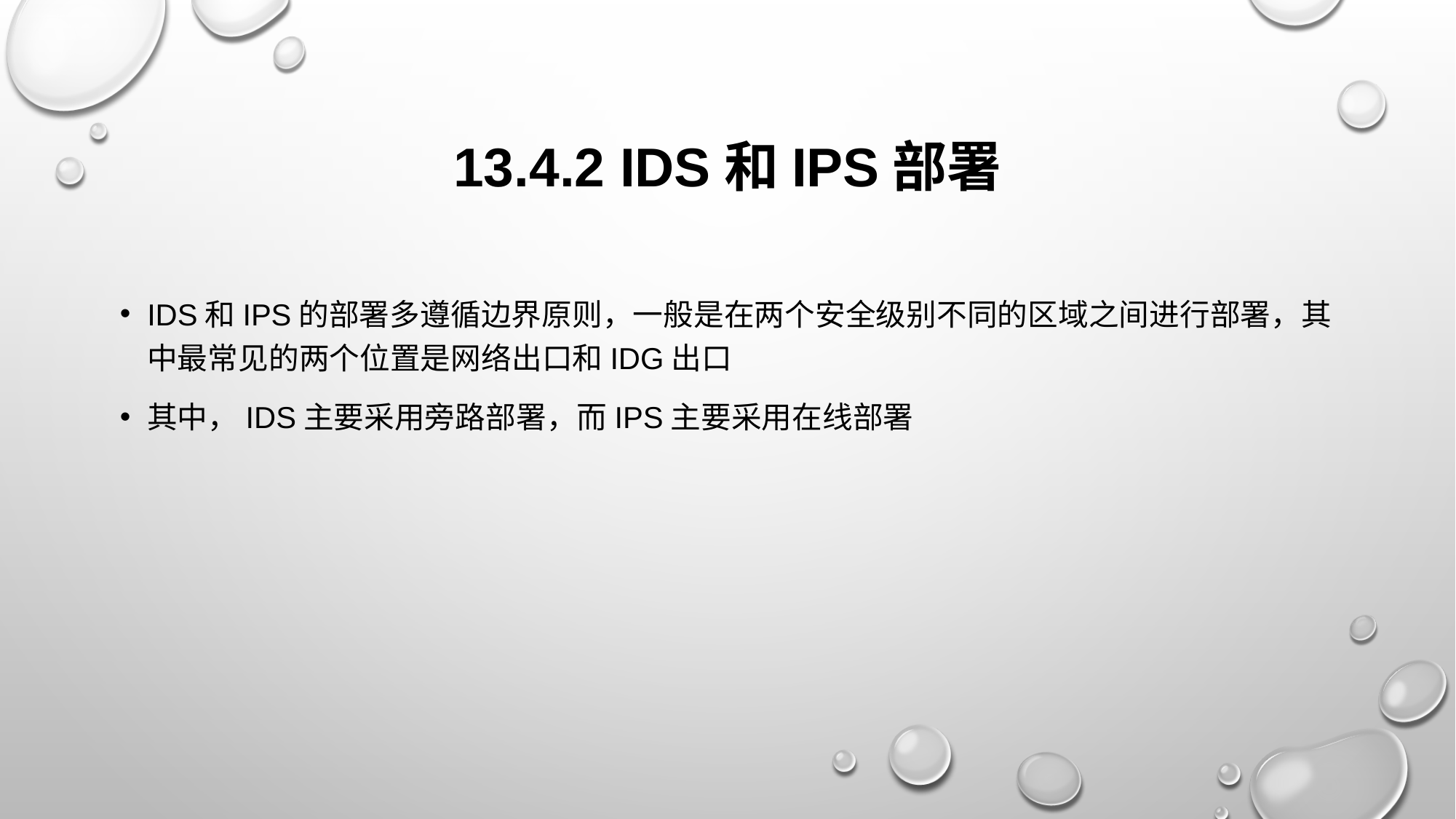

# 13.4.2 IDS和IPS部署
IDS和IPS的部署多遵循边界原则，一般是在两个安全级别不同的区域之间进行部署，其中最常见的两个位置是网络出口和IDG出口
其中，IDS主要采用旁路部署，而IPS主要采用在线部署